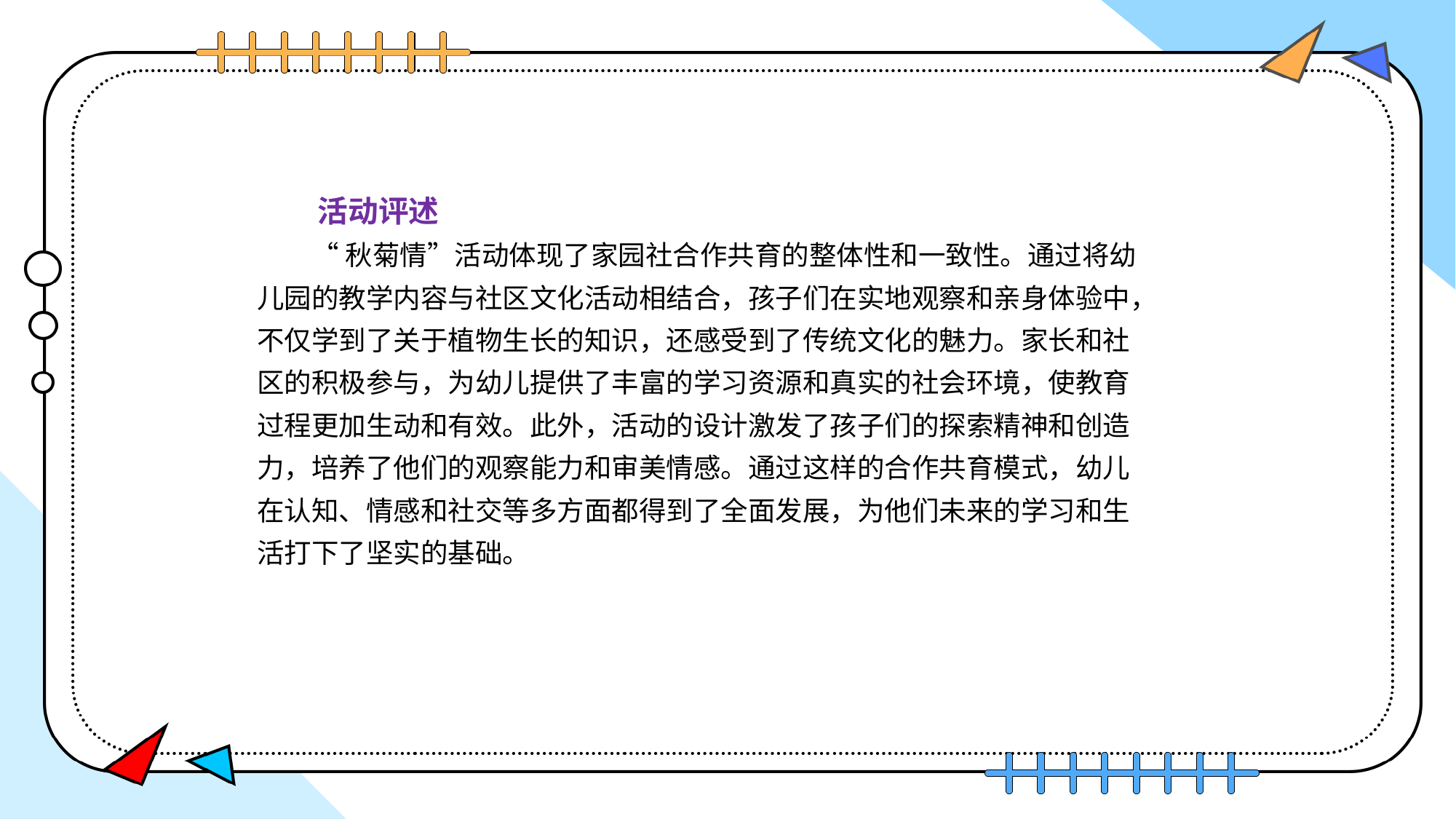

活动评述
“秋菊情”活动体现了家园社合作共育的整体性和一致性。通过将幼儿园的教学内容与社区文化活动相结合，孩子们在实地观察和亲身体验中，不仅学到了关于植物生长的知识，还感受到了传统文化的魅力。家长和社区的积极参与，为幼儿提供了丰富的学习资源和真实的社会环境，使教育过程更加生动和有效。此外，活动的设计激发了孩子们的探索精神和创造力，培养了他们的观察能力和审美情感。通过这样的合作共育模式，幼儿在认知、情感和社交等多方面都得到了全面发展，为他们未来的学习和生活打下了坚实的基础。